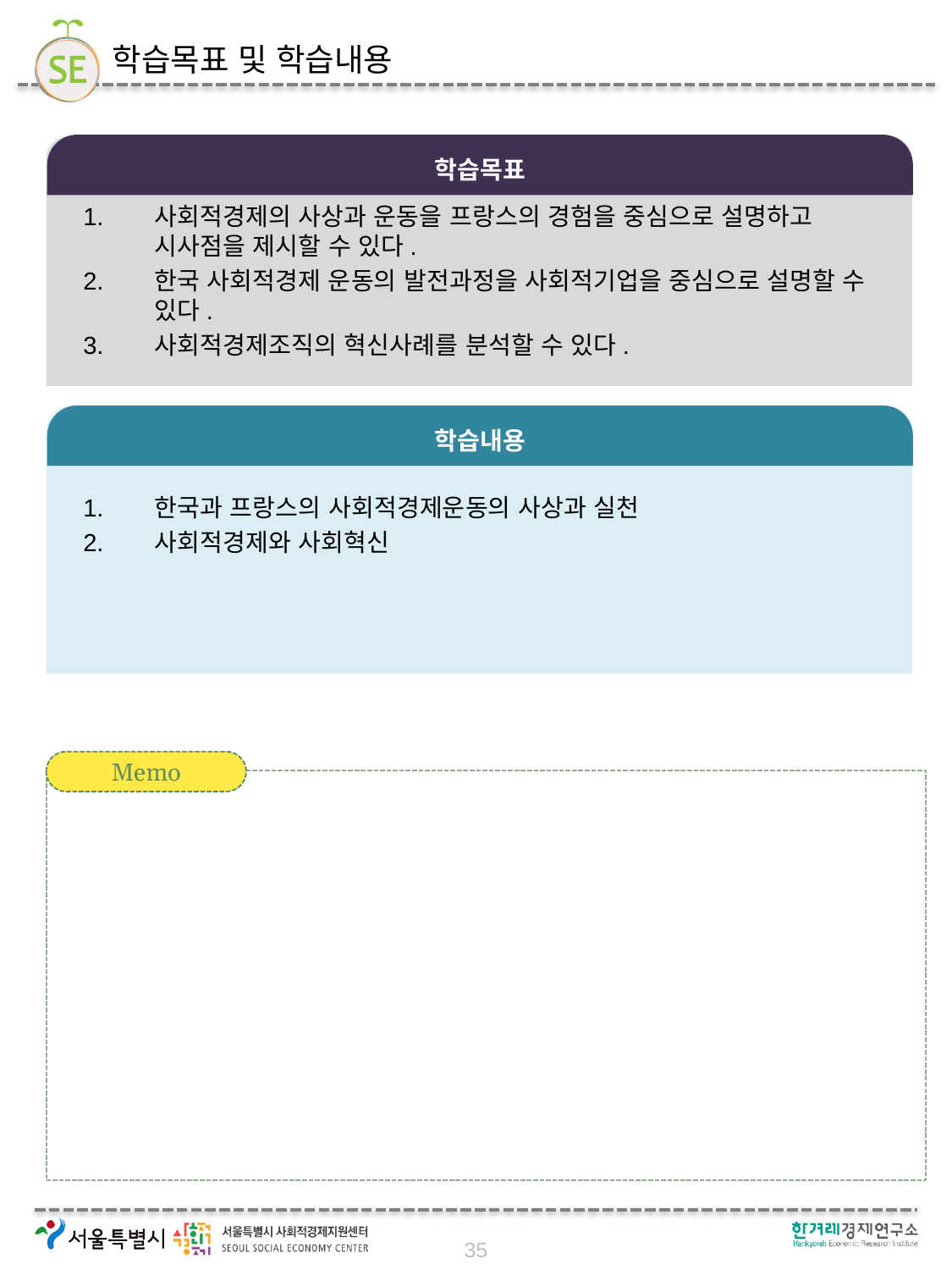

# 학습목표 및 학습내용
학습목표

사회적경제의 사상과 운동을 프랑스의 경험을 중심으로 설명하고 시사점을 제시할 수 있다.
한국 사회적경제 운동의 발전과정을 사회적기업을 중심으로 설명할 수 있다.
사회적경제조직의 혁신사례를 분석할 수 있다.
학습내용

한국과 프랑스의 사회적경제운동의 사상과 실천
사회적경제와 사회혁신
Memo

35